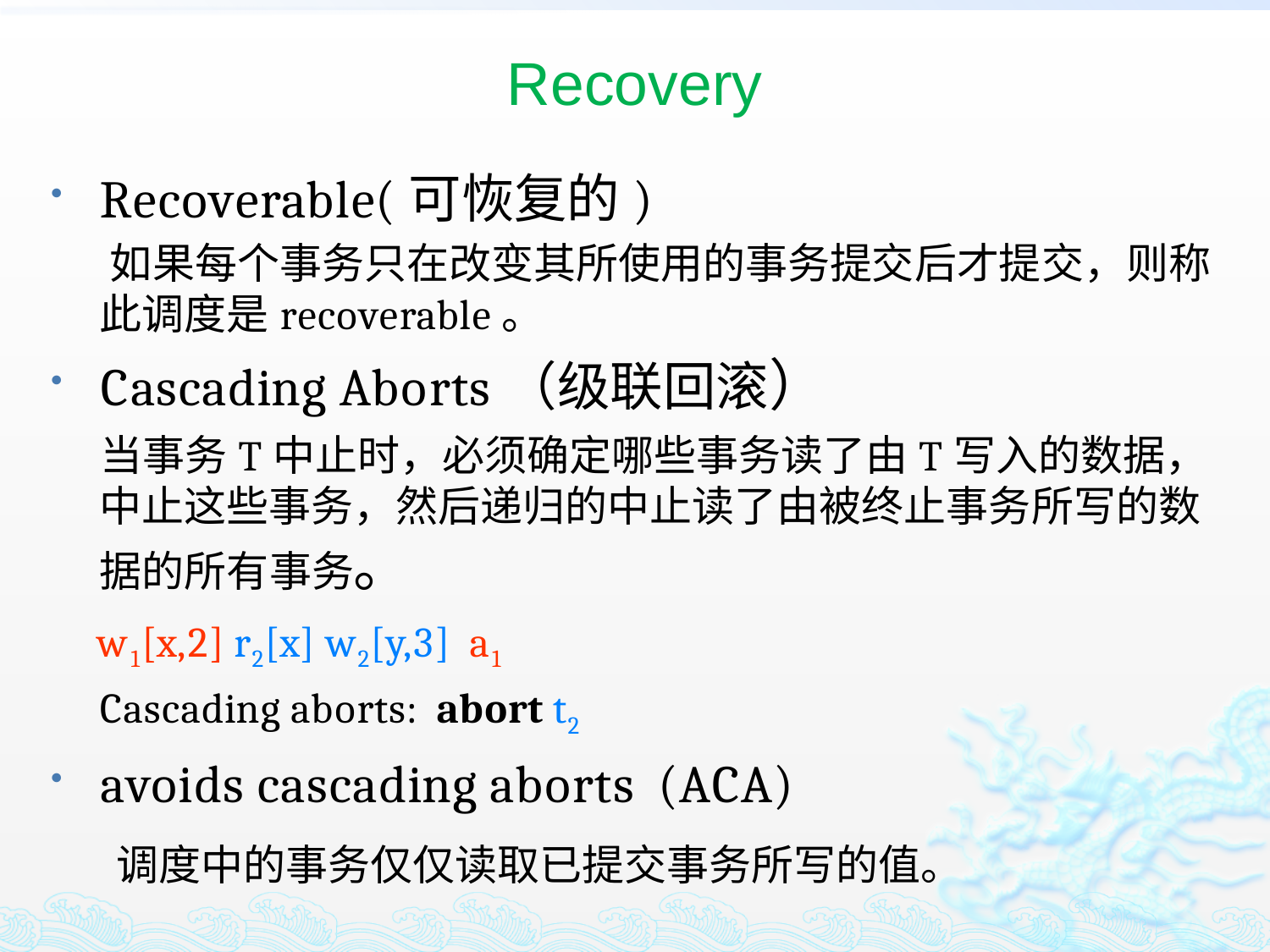

# Recovery
Recoverable(可恢复的)
     如果每个事务只在改变其所使用的事务提交后才提交，则称此调度是recoverable。
Cascading Aborts（级联回滚）
    当事务T中止时，必须确定哪些事务读了由T写入的数据，中止这些事务，然后递归的中止读了由被终止事务所写的数据的所有事务。
    w1[x,2] r2[x] w2[y,3]  a1
     Cascading aborts:  abort t2
avoids cascading aborts  (ACA)
    调度中的事务仅仅读取已提交事务所写的值。